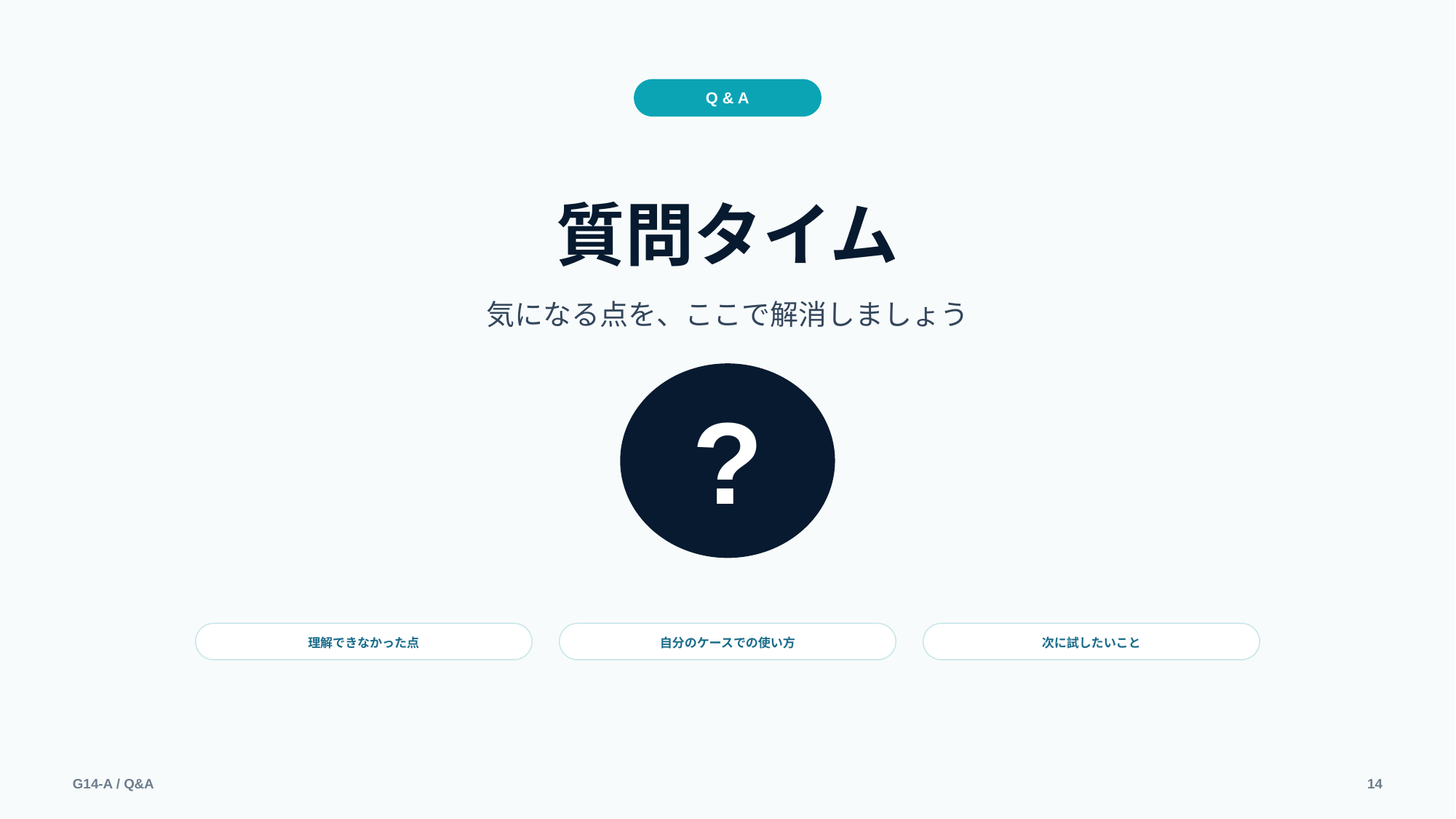

Q & A
質問タイム
気になる点を、ここで解消しましょう
?
理解できなかった点
自分のケースでの使い方
次に試したいこと
G14-A / Q&A
14